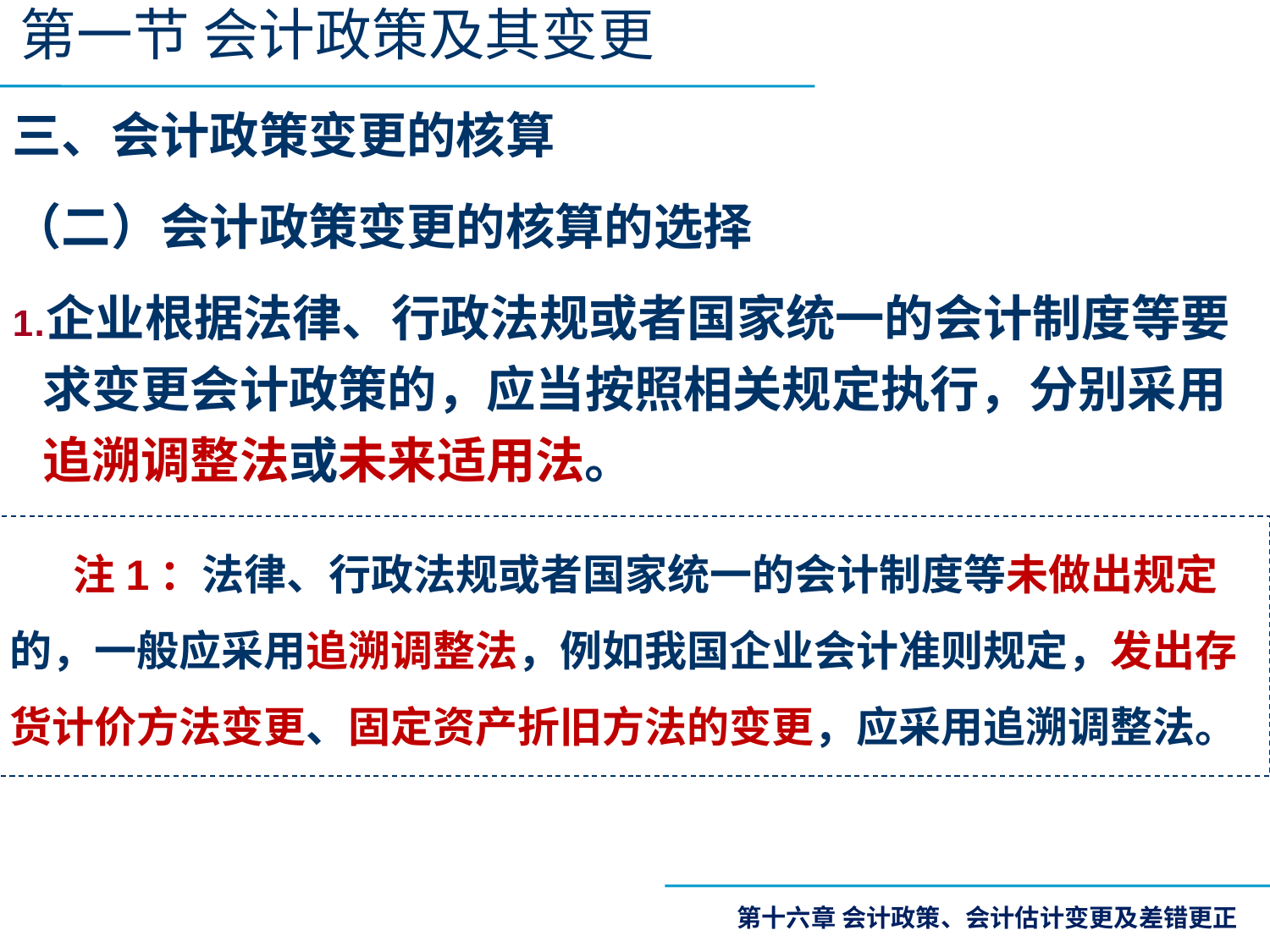

第一节 会计政策及其变更
三、会计政策变更的核算
（二）会计政策变更的核算的选择
企业根据法律、行政法规或者国家统一的会计制度等要求变更会计政策的，应当按照相关规定执行，分别采用追溯调整法或未来适用法。
注1：法律、行政法规或者国家统一的会计制度等未做出规定的，一般应采用追溯调整法，例如我国企业会计准则规定，发出存货计价方法变更、固定资产折旧方法的变更，应采用追溯调整法。